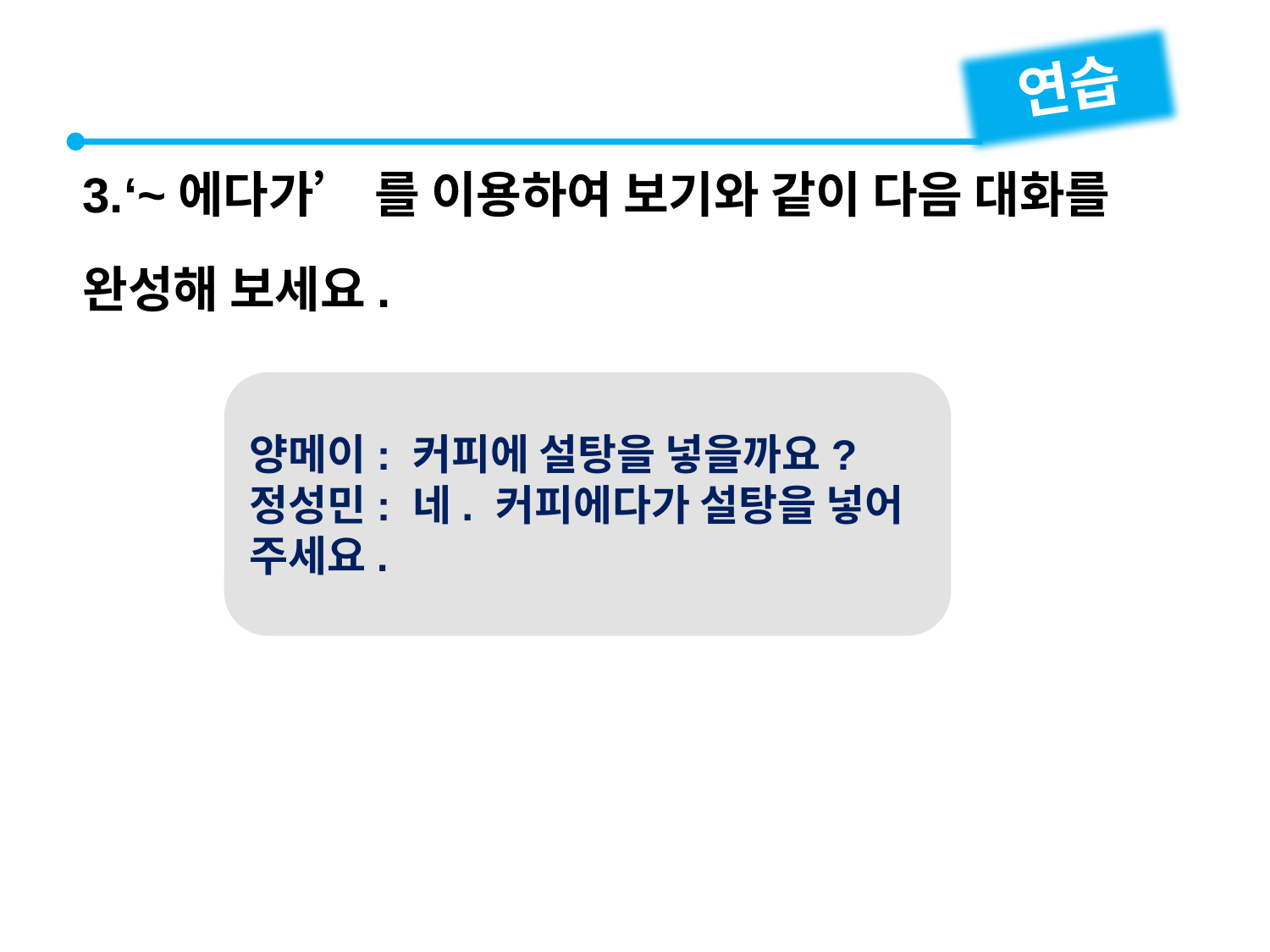

연습
3.‘~에다가’ 를 이용하여 보기와 같이 다음 대화를 완성해 보세요.
양메이: 커피에 설탕을 넣을까요?
정성민: 네. 커피에다가 설탕을 넣어 주세요.